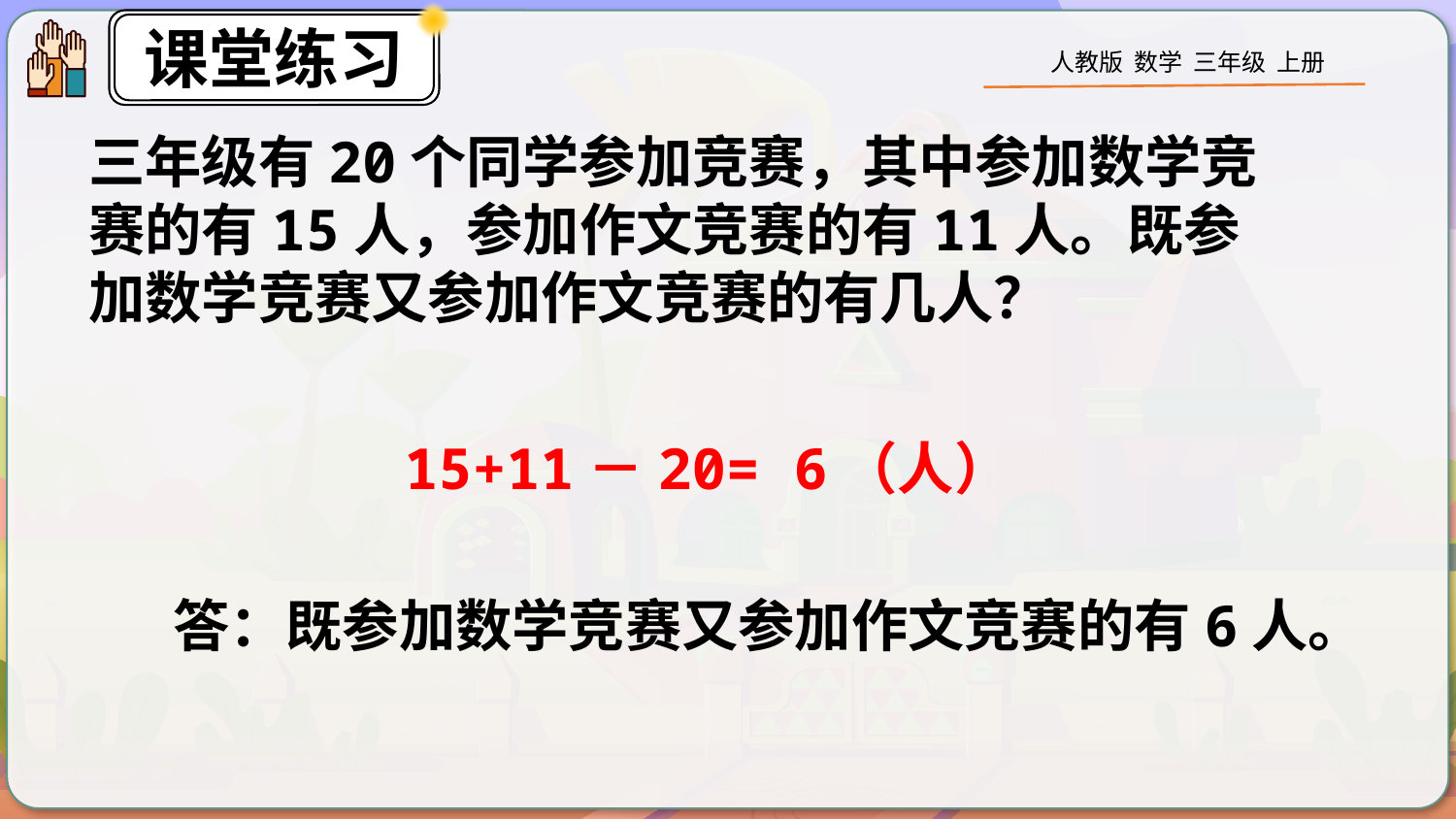

三年级有20个同学参加竞赛，其中参加数学竞赛的有15人，参加作文竞赛的有11人。既参加数学竞赛又参加作文竞赛的有几人？
15+11－20= 6（人）
答：既参加数学竞赛又参加作文竞赛的有6人。